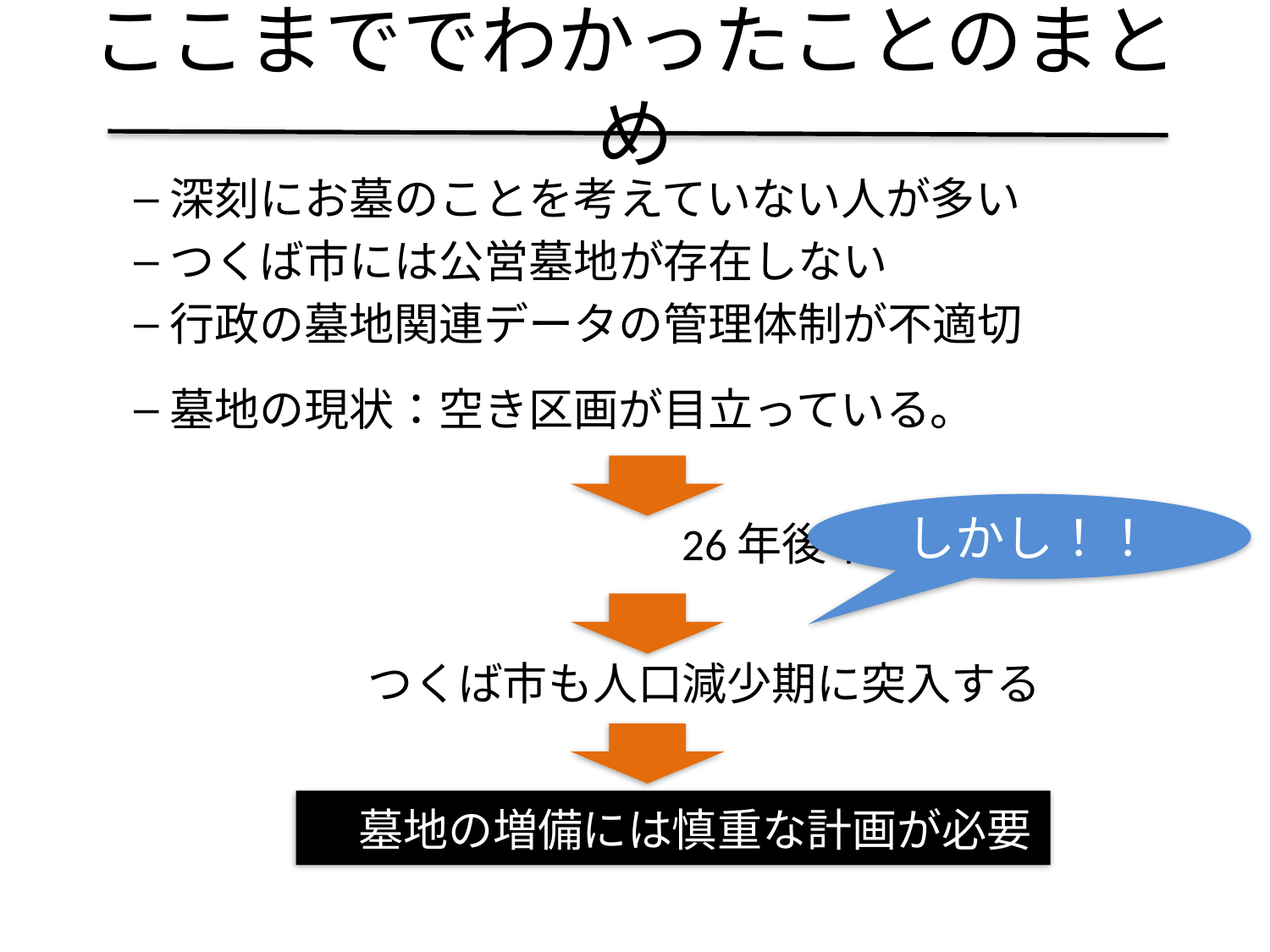

# ここまででわかったことのまとめ
深刻にお墓のことを考えていない人が多い
つくば市には公営墓地が存在しない
行政の墓地関連データの管理体制が不適切

墓地の現状：空き区画が目立っている。

　　　　　　　　　　　　26年後不足

　　　 　　つくば市も人口減少期に突入する

　　　　　墓地の増備には慎重な計画が必要

しかし！！